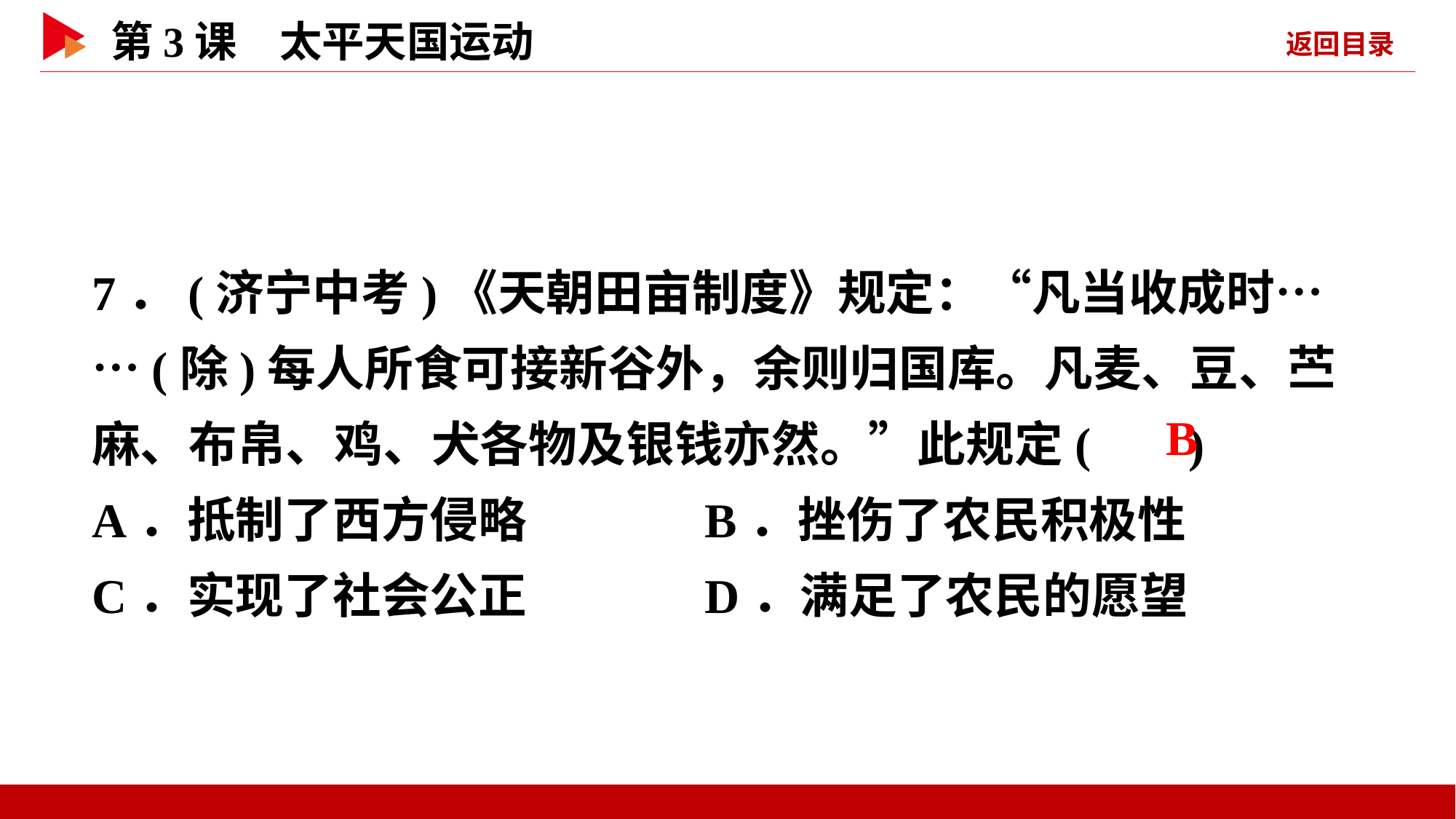

7．(济宁中考)《天朝田亩制度》规定：“凡当收成时……(除)每人所食可接新谷外，余则归国库。凡麦、豆、苎麻、布帛、鸡、犬各物及银钱亦然。”此规定(        )
A．抵制了西方侵略               B．挫伤了农民积极性
C．实现了社会公正               D．满足了农民的愿望
   B